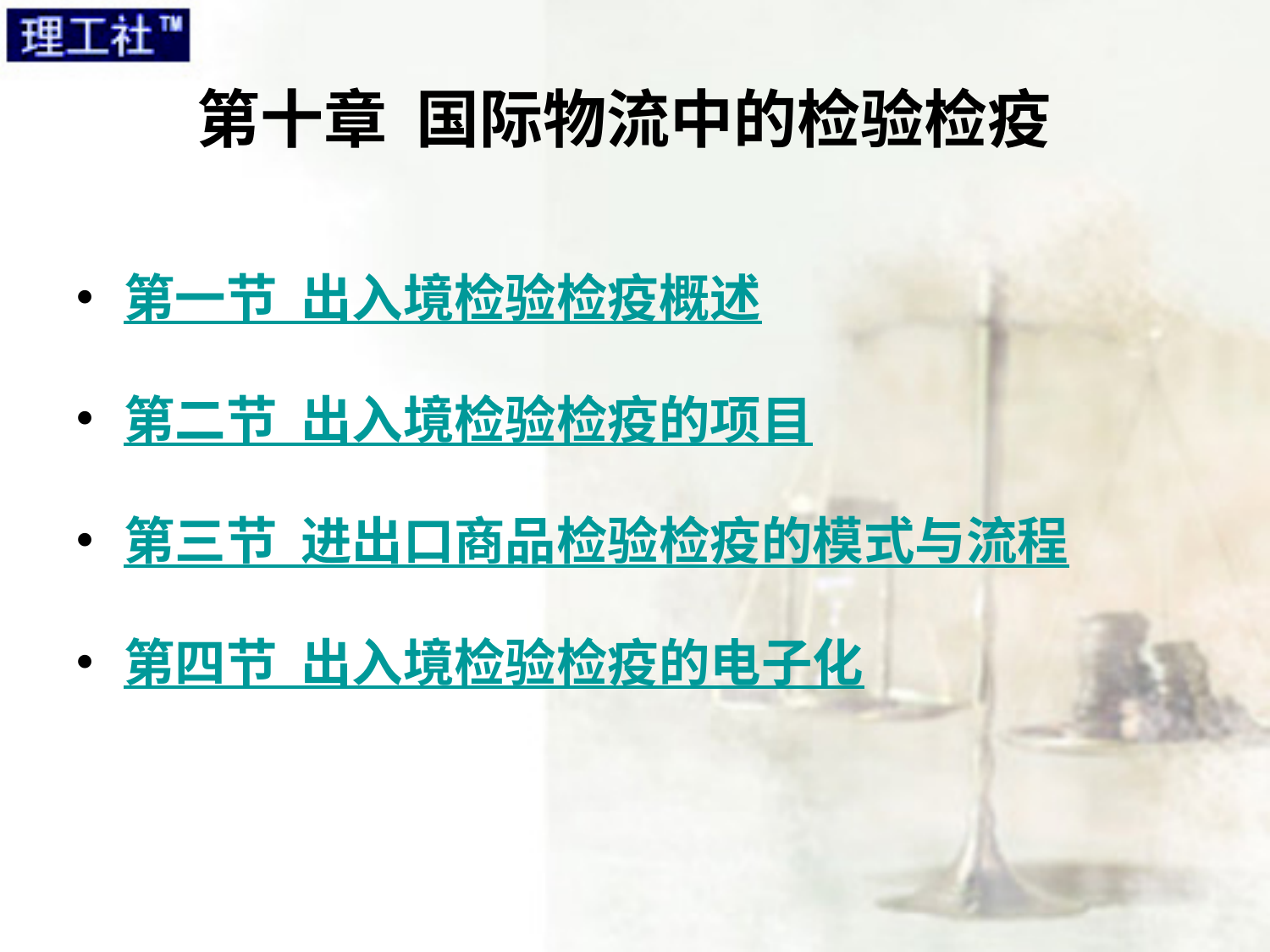

# 第十章  国际物流中的检验检疫
第一节  出入境检验检疫概述
第二节  出入境检验检疫的项目
第三节  进出口商品检验检疫的模式与流程
第四节  出入境检验检疫的电子化